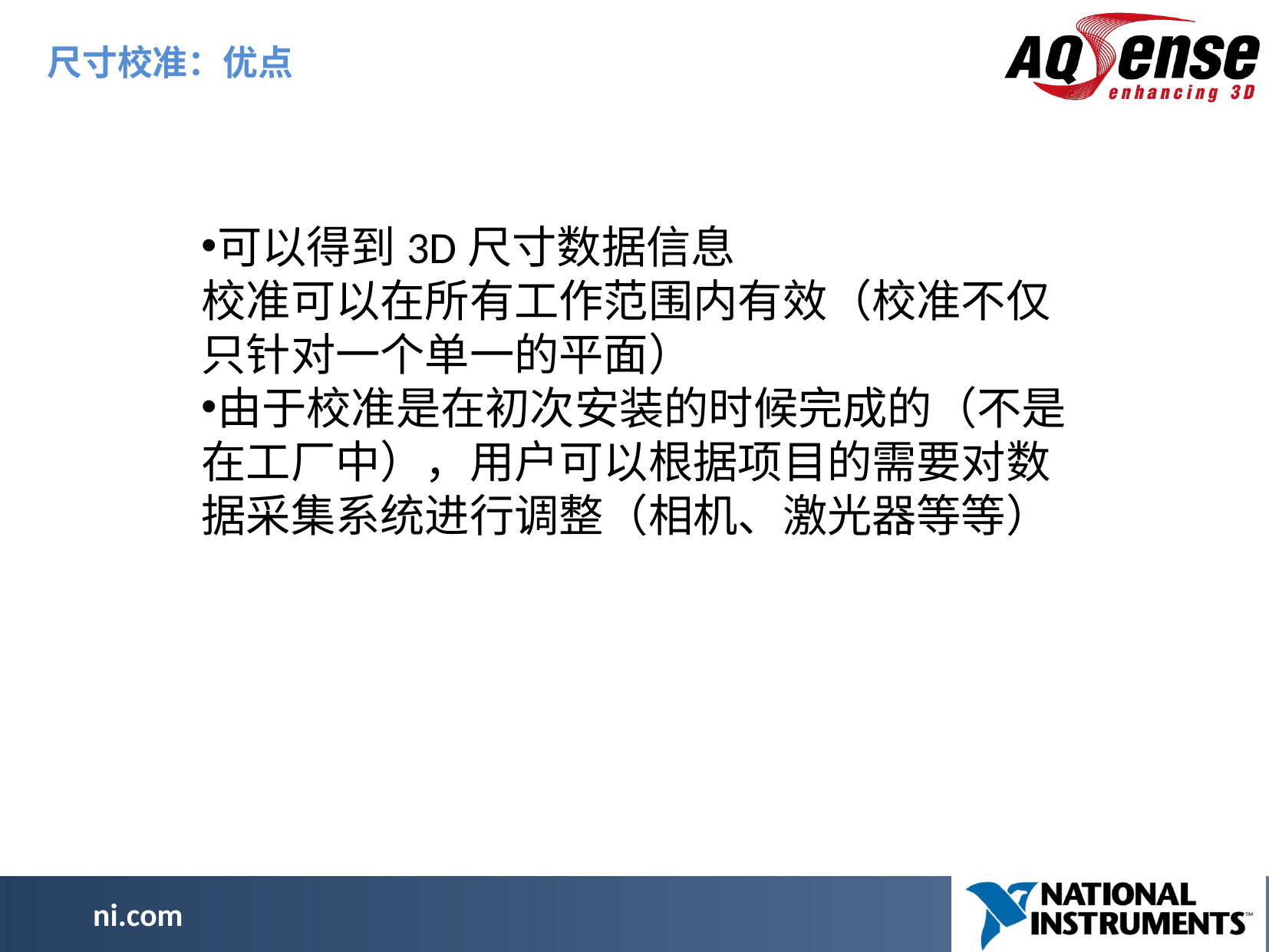

尺寸校准：优点
可以得到3D尺寸数据信息
校准可以在所有工作范围内有效（校准不仅只针对一个单一的平面）
由于校准是在初次安装的时候完成的（不是在工厂中），用户可以根据项目的需要对数据采集系统进行调整（相机、激光器等等）